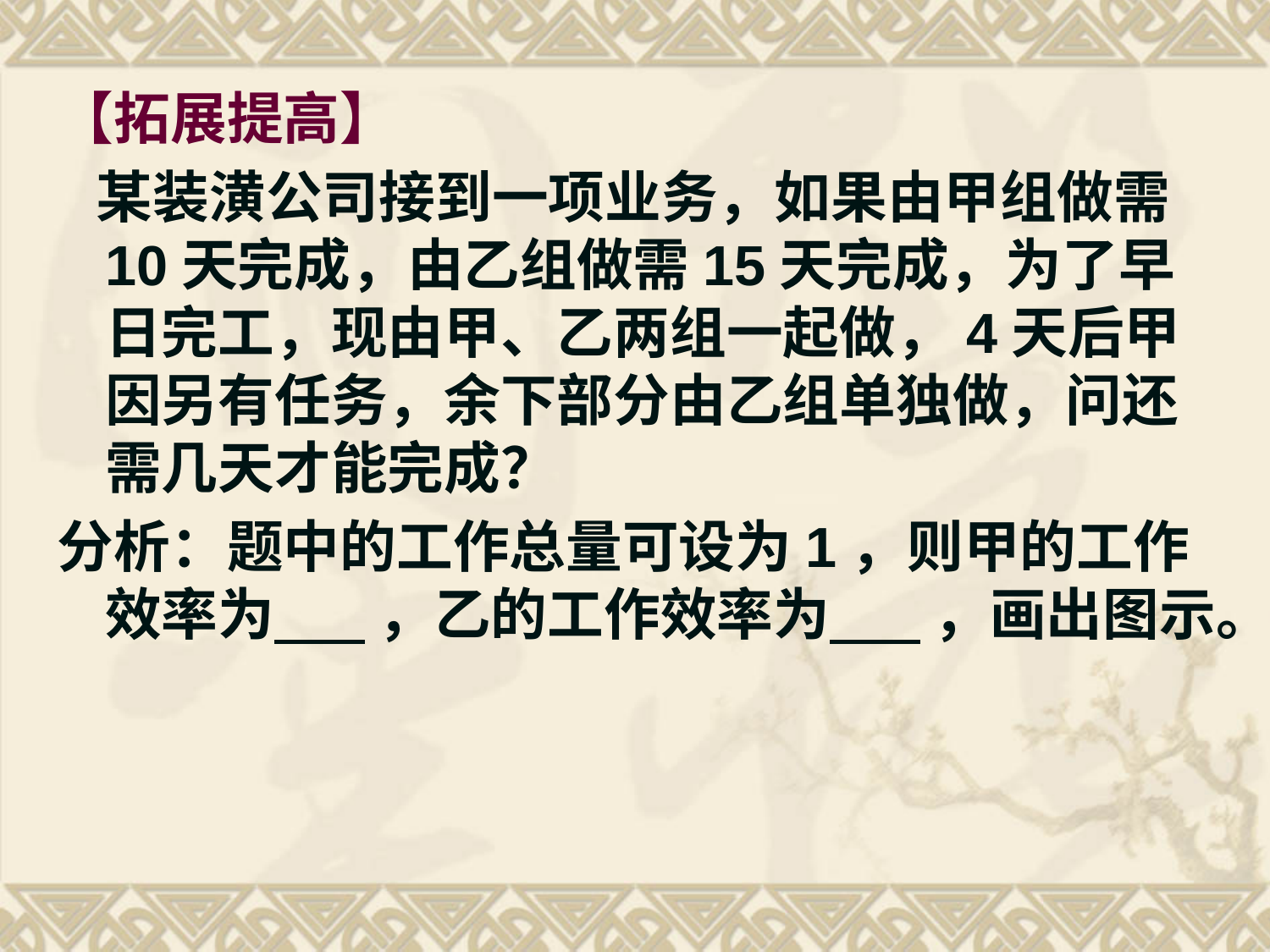

【拓展提高】
  某装潢公司接到一项业务，如果由甲组做需10天完成，由乙组做需15天完成，为了早日完工，现由甲、乙两组一起做，4天后甲因另有任务，余下部分由乙组单独做，问还需几天才能完成？
分析：题中的工作总量可设为1，则甲的工作效率为        ，乙的工作效率为        ，画出图示。